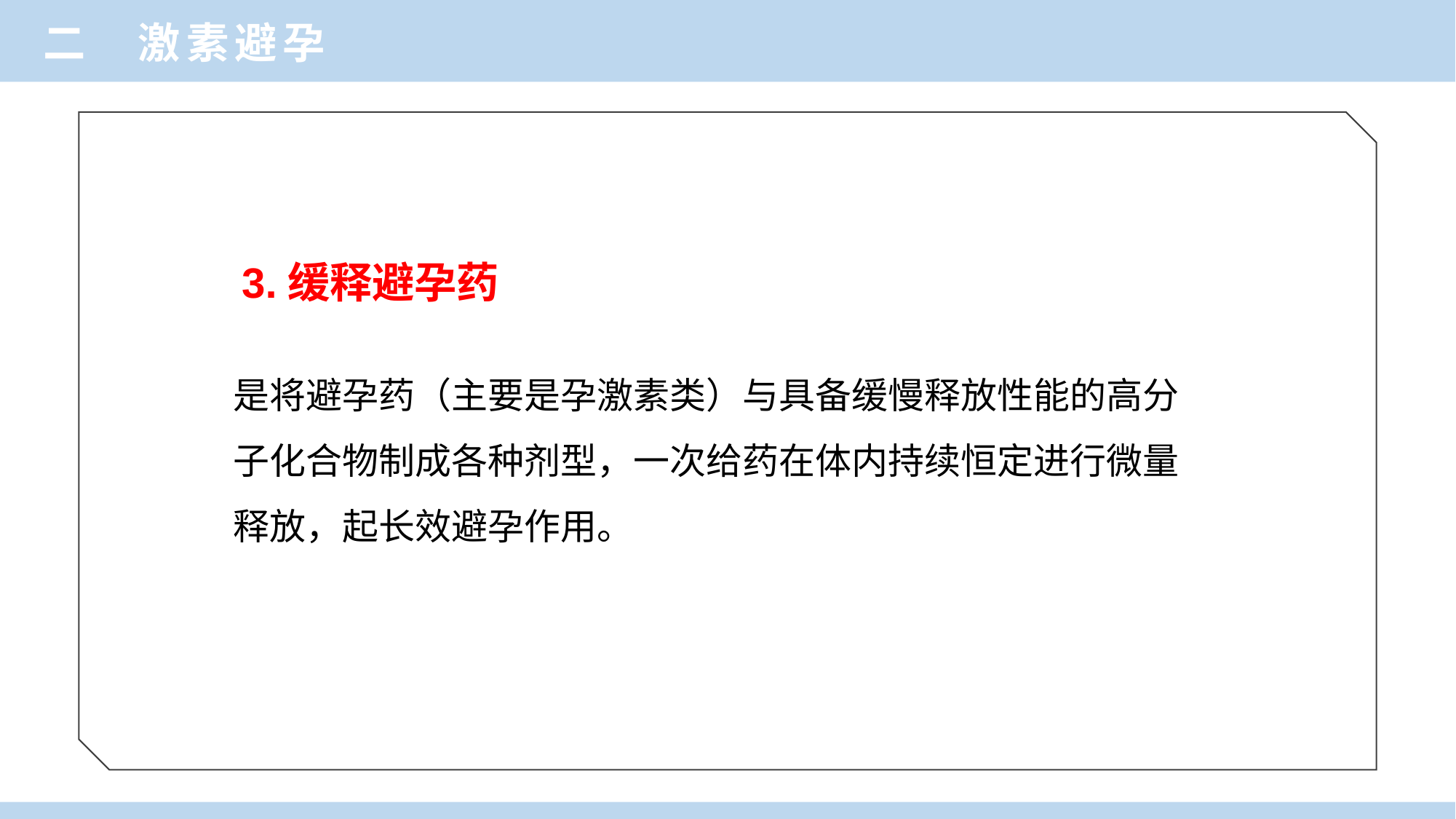

二   激素避孕

3.缓释避孕药
是将避孕药（主要是孕激素类）与具备缓慢释放性能的高分子化合物制成各种剂型，一次给药在体内持续恒定进行微量释放，起长效避孕作用。